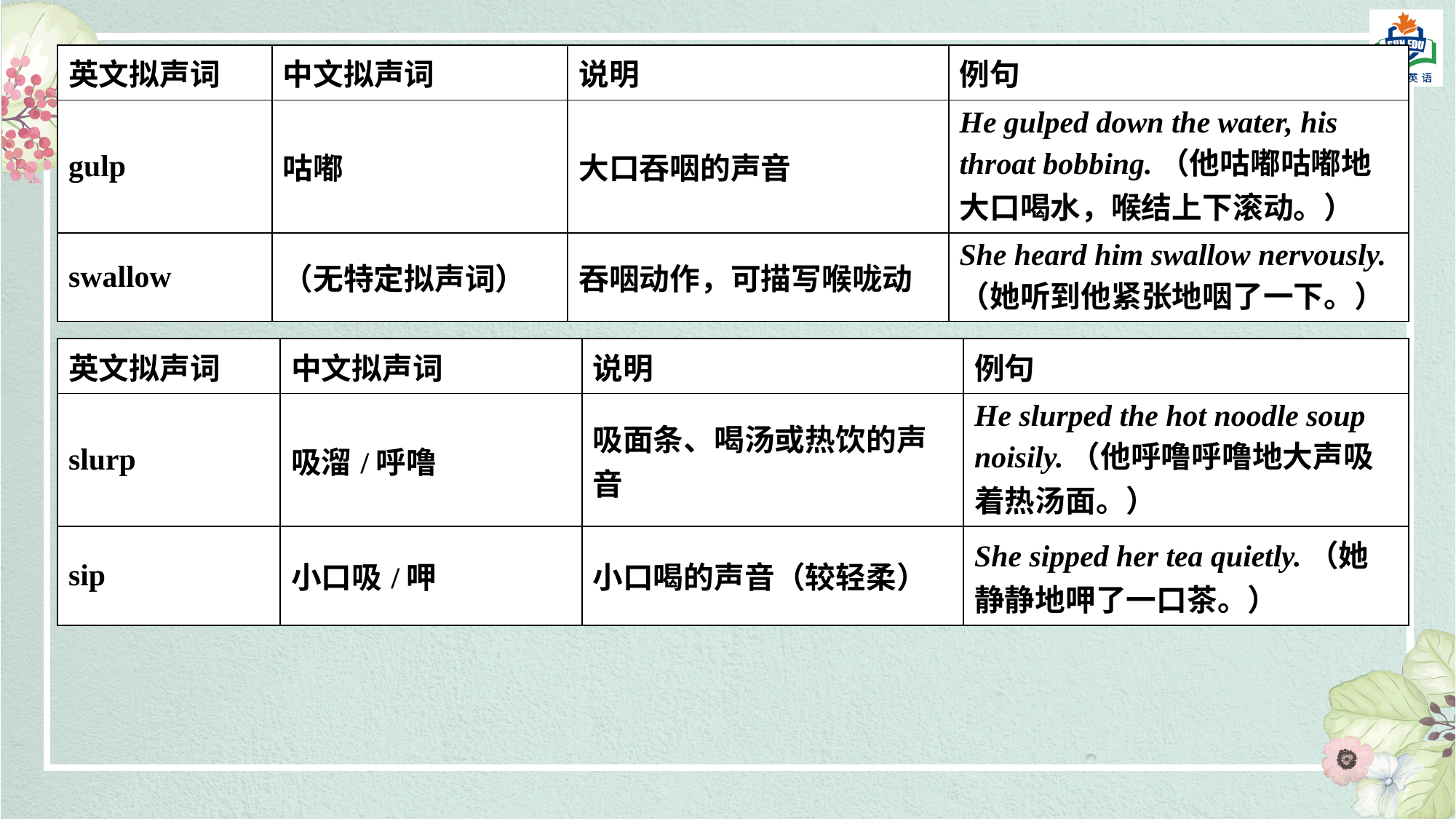

| 英文拟声词 | 中文拟声词 | 说明 | 例句 |
| --- | --- | --- | --- |
| gulp | 咕嘟 | 大口吞咽的声音 | He gulped down the water, his throat bobbing.（他咕嘟咕嘟地大口喝水，喉结上下滚动。） |
| swallow | （无特定拟声词） | 吞咽动作，可描写喉咙动 | She heard him swallow nervously.（她听到他紧张地咽了一下。） |
| 英文拟声词 | 中文拟声词 | 说明 | 例句 |
| --- | --- | --- | --- |
| slurp | 吸溜/呼噜 | 吸面条、喝汤或热饮的声音 | He slurped the hot noodle soup noisily.（他呼噜呼噜地大声吸着热汤面。） |
| sip | 小口吸/呷 | 小口喝的声音（较轻柔） | She sipped her tea quietly.（她静静地呷了一口茶。） |